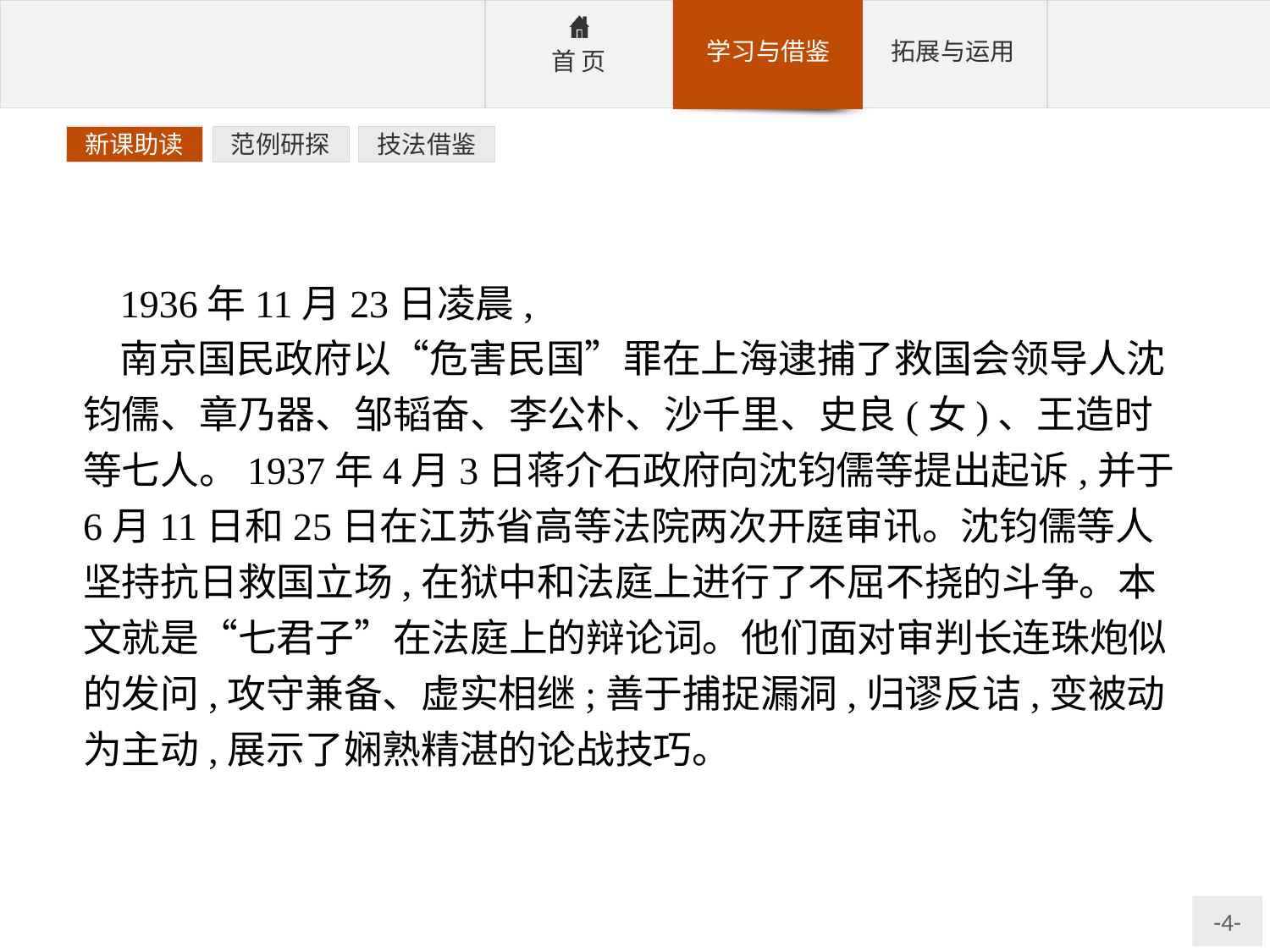

新课助读
范例研探
技法借鉴
1936年11月23日凌晨,
南京国民政府以“危害民国”罪在上海逮捕了救国会领导人沈钧儒、章乃器、邹韬奋、李公朴、沙千里、史良(女)、王造时等七人。1937年4月3日蒋介石政府向沈钧儒等提出起诉,并于6月11日和25日在江苏省高等法院两次开庭审讯。沈钧儒等人坚持抗日救国立场,在狱中和法庭上进行了不屈不挠的斗争。本文就是“七君子”在法庭上的辩论词。他们面对审判长连珠炮似的发问,攻守兼备、虚实相继;善于捕捉漏洞,归谬反诘,变被动为主动,展示了娴熟精湛的论战技巧。